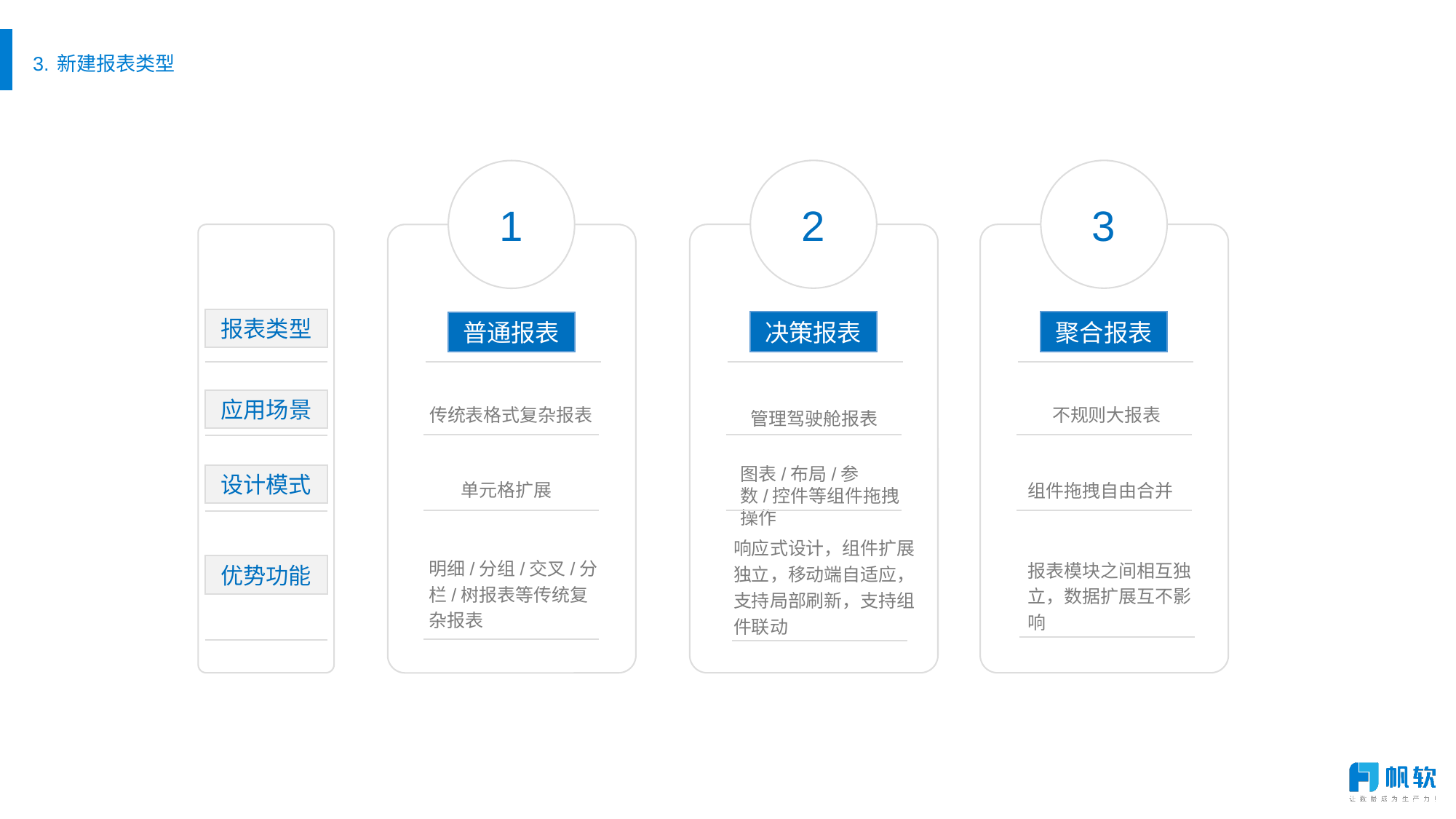

# 3. 新建报表类型

2
3
1

报表类型
决策报表
聚合报表
普通报表
应用场景
不规则大报表
传统表格式复杂报表
管理驾驶舱报表
图表/布局/参数/控件等组件拖拽操作
设计模式
单元格扩展
组件拖拽自由合并
响应式设计，组件扩展独立，移动端自适应，支持局部刷新，支持组件联动
明细/分组/交叉/分栏/树报表等传统复杂报表
报表模块之间相互独立，数据扩展互不影响
优势功能